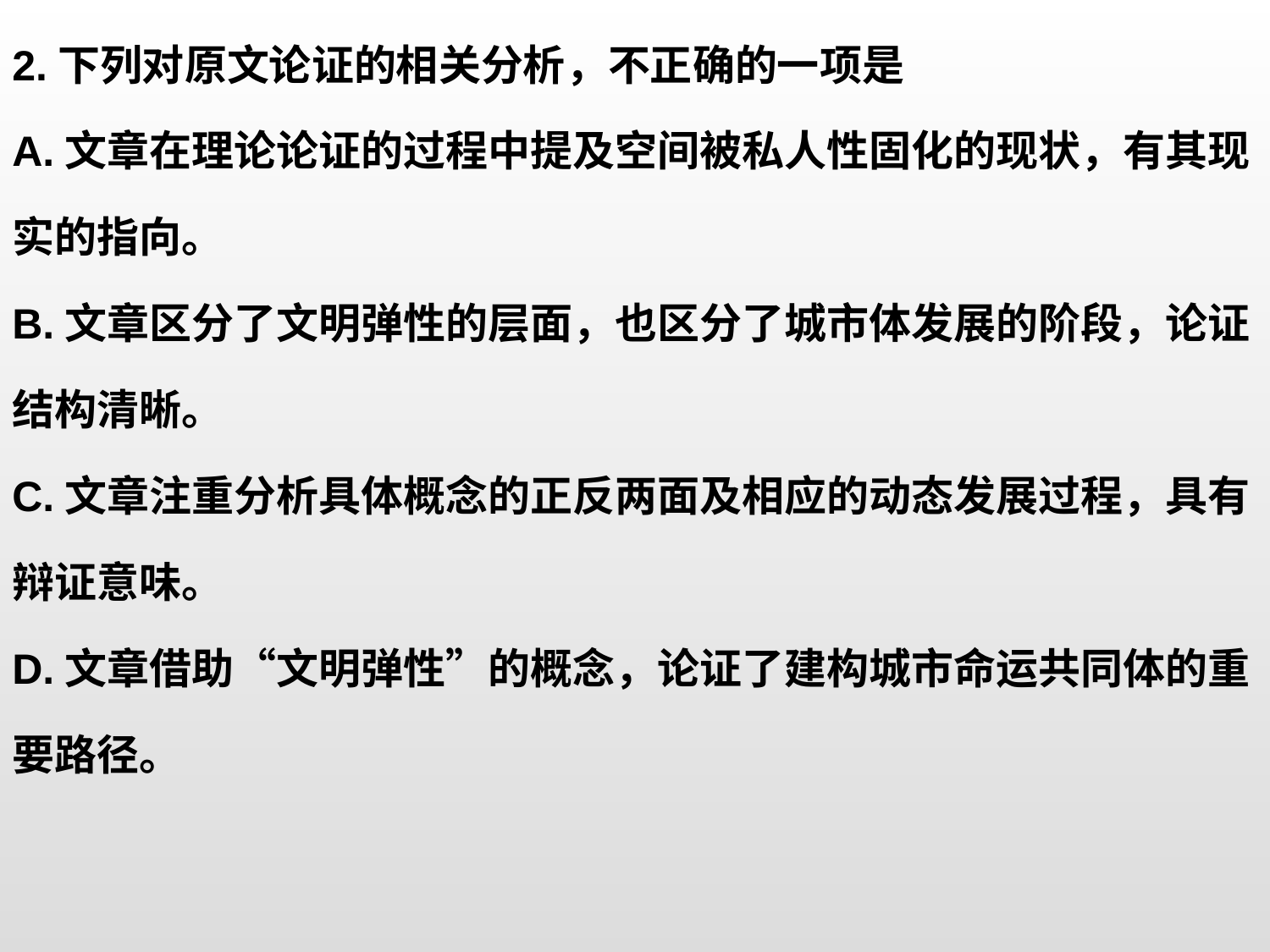

2.下列对原文论证的相关分析，不正确的一项是
A.文章在理论论证的过程中提及空间被私人性固化的现状，有其现实的指向。
B.文章区分了文明弹性的层面，也区分了城市体发展的阶段，论证结构清晰。
C.文章注重分析具体概念的正反两面及相应的动态发展过程，具有辩证意味。
D.文章借助“文明弹性”的概念，论证了建构城市命运共同体的重要路径。